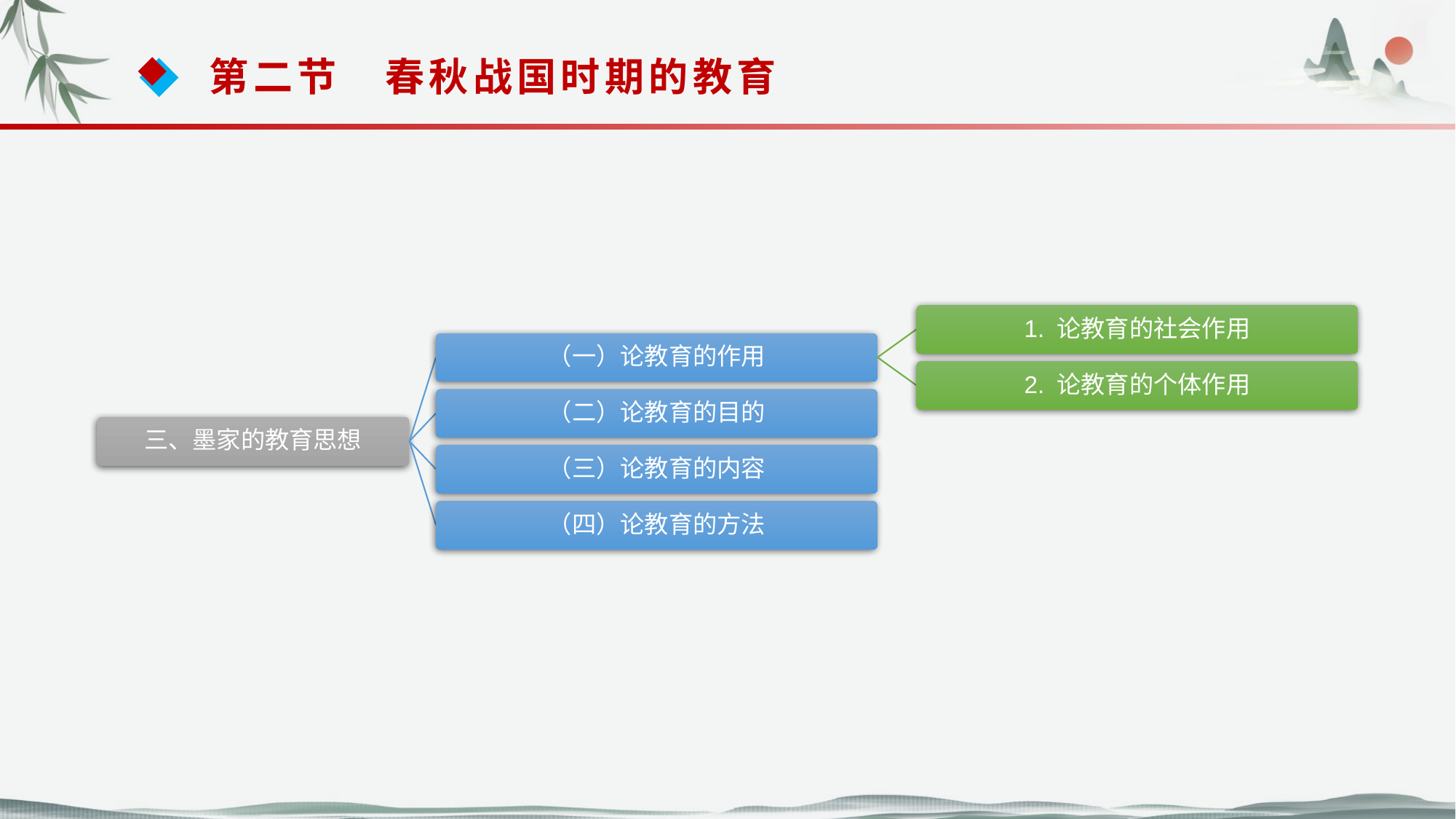

第二节　春秋战国时期的教育

1. 论教育的社会作用

（一）论教育的作用

2. 论教育的个体作用

（二）论教育的目的

三、墨家的教育思想
（三）论教育的内容

（四）论教育的方法